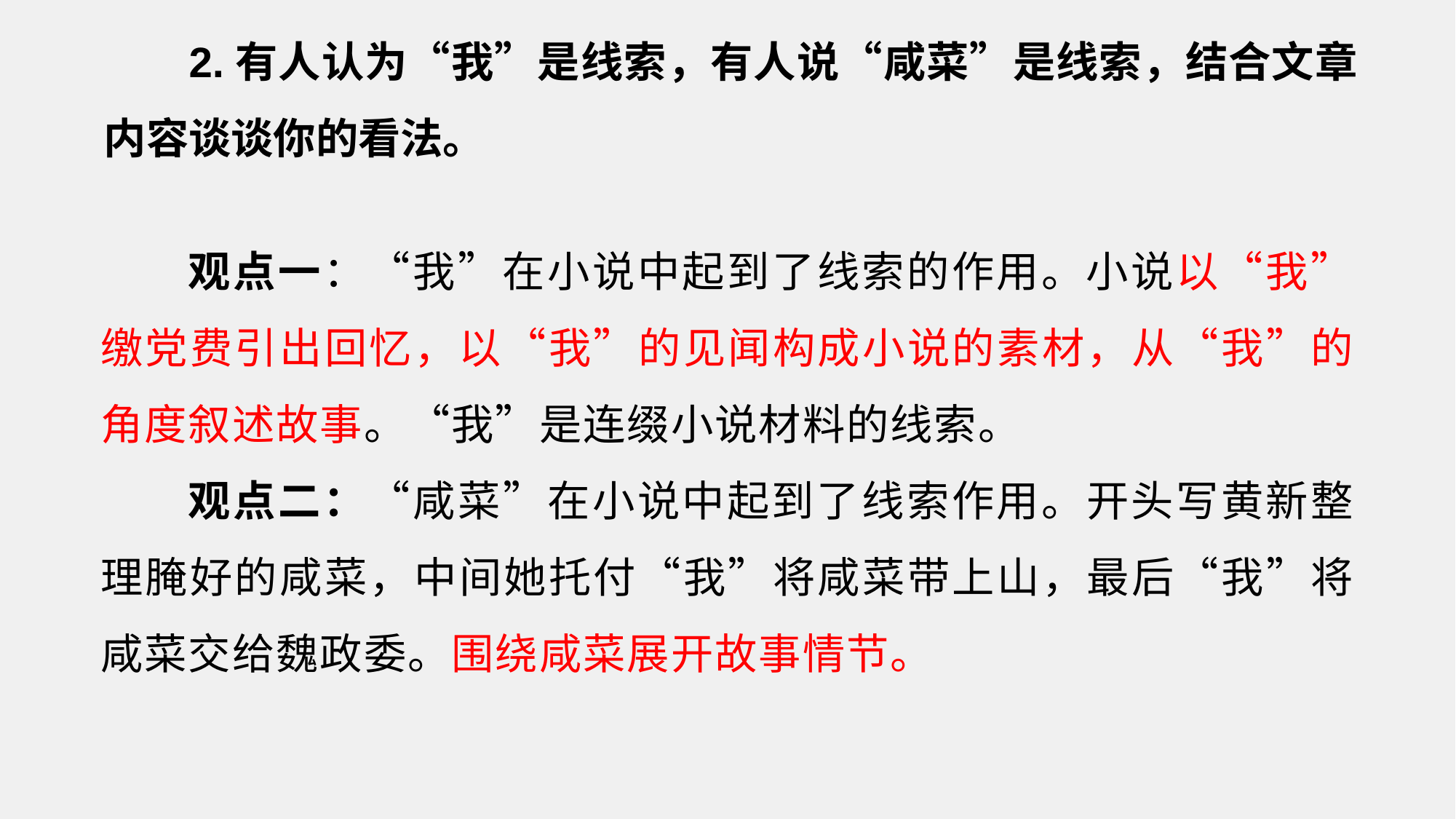

2.有人认为“我”是线索，有人说“咸菜”是线索，结合文章内容谈谈你的看法。
观点一：“我”在小说中起到了线索的作用。小说以“我”缴党费引出回忆，以“我”的见闻构成小说的素材，从“我”的角度叙述故事。“我”是连缀小说材料的线索。
观点二：“咸菜”在小说中起到了线索作用。开头写黄新整理腌好的咸菜，中间她托付“我”将咸菜带上山，最后“我”将咸菜交给魏政委。围绕咸菜展开故事情节。